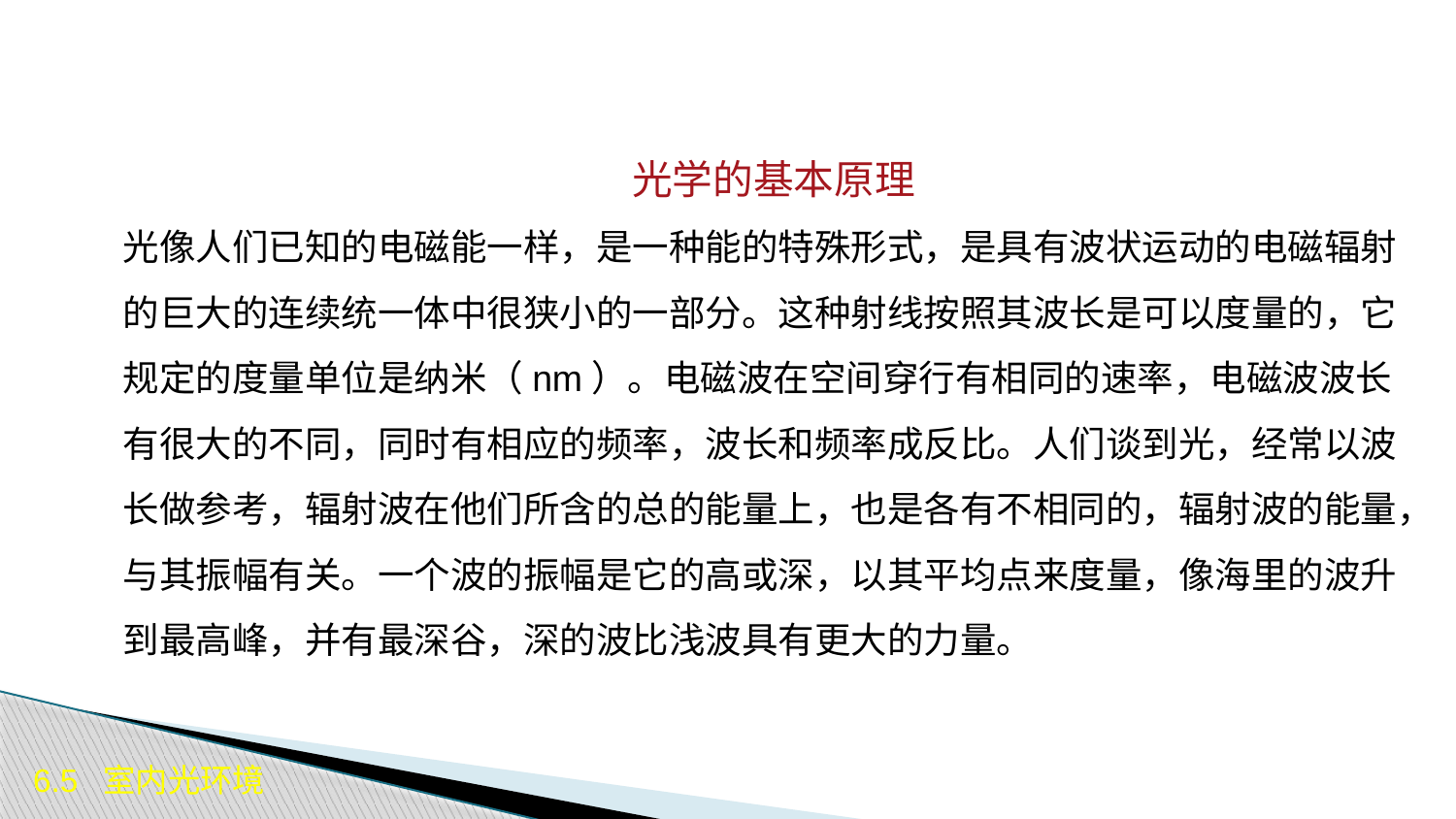

光学的基本原理
光像人们已知的电磁能一样，是一种能的特殊形式，是具有波状运动的电磁辐射的巨大的连续统一体中很狭小的一部分。这种射线按照其波长是可以度量的，它规定的度量单位是纳米（nm）。电磁波在空间穿行有相同的速率，电磁波波长有很大的不同，同时有相应的频率，波长和频率成反比。人们谈到光，经常以波长做参考，辐射波在他们所含的总的能量上，也是各有不相同的，辐射波的能量，与其振幅有关。一个波的振幅是它的高或深，以其平均点来度量，像海里的波升到最高峰，并有最深谷，深的波比浅波具有更大的力量。
6.5  室内光环境